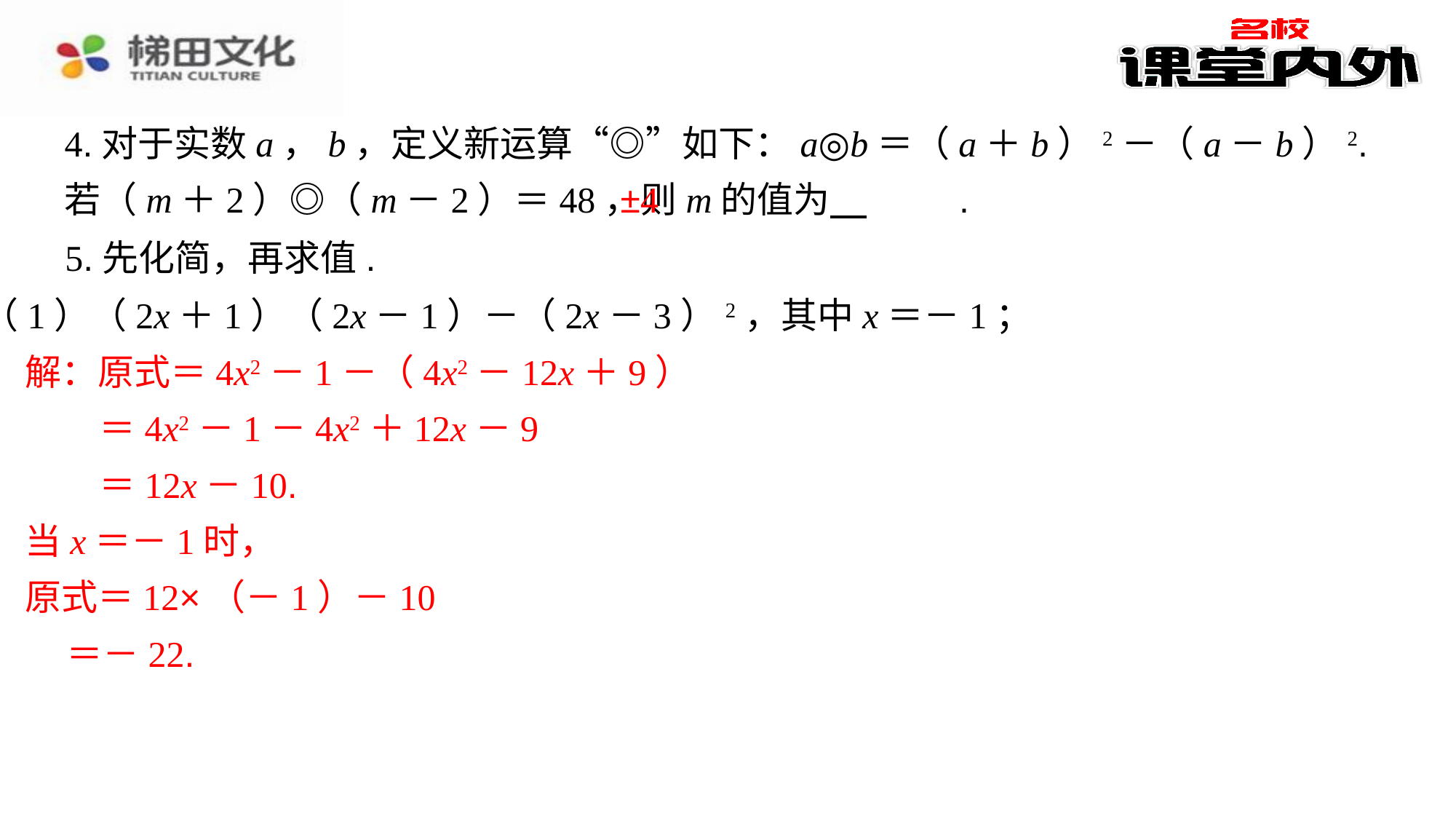

4.对于实数a，b，定义新运算“◎”如下：a◎b＝（a＋b）2－（a－b）2.若（m＋2）◎（m－2）＝48，则m的值为 　±4　⁠.
±4
5.先化简，再求值.
（1）（2x＋1）（2x－1）－（2x－3）2，其中x＝－1；
解：原式＝4x2－1－（4x2－12x＋9）
        ＝4x2－1－4x2＋12x－9
        ＝12x－10.
当x＝－1时，
原式＝12×（－1）－10
    ＝－22.